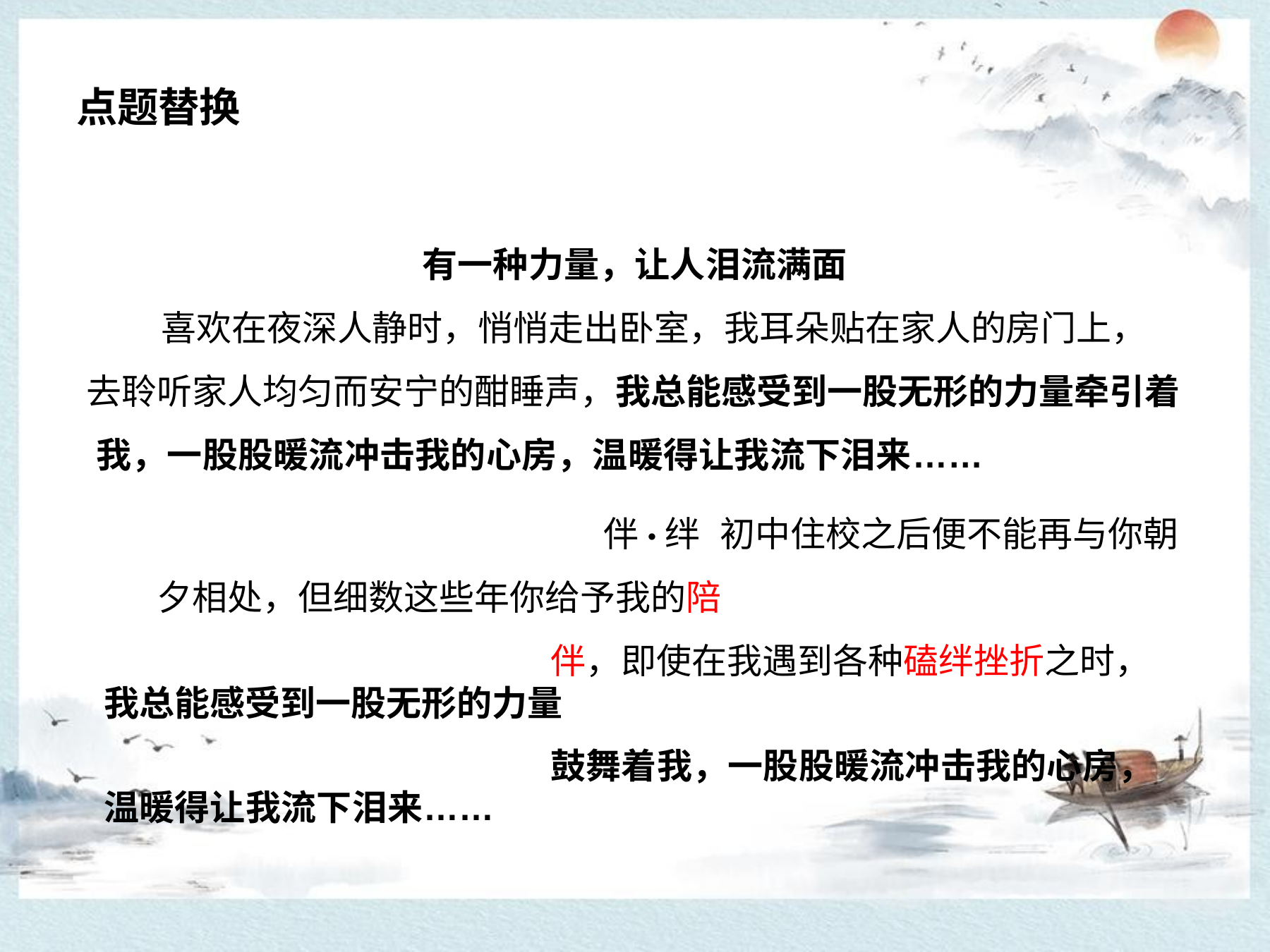

# 点题替换
有一种力量，让人泪流满面
喜欢在夜深人静时，悄悄走出卧室，我耳朵贴在家人的房门上，  去聆听家人均匀而安宁的酣睡声，我总能感受到一股无形的力量牵引着  我，一股股暖流冲击我的心房，温暖得让我流下泪来……
伴·绊  初中住校之后便不能再与你朝夕相处，但细数这些年你给予我的陪
伴，即使在我遇到各种磕绊挫折之时，我总能感受到一股无形的力量
鼓舞着我，一股股暖流冲击我的心房，温暖得让我流下泪来……